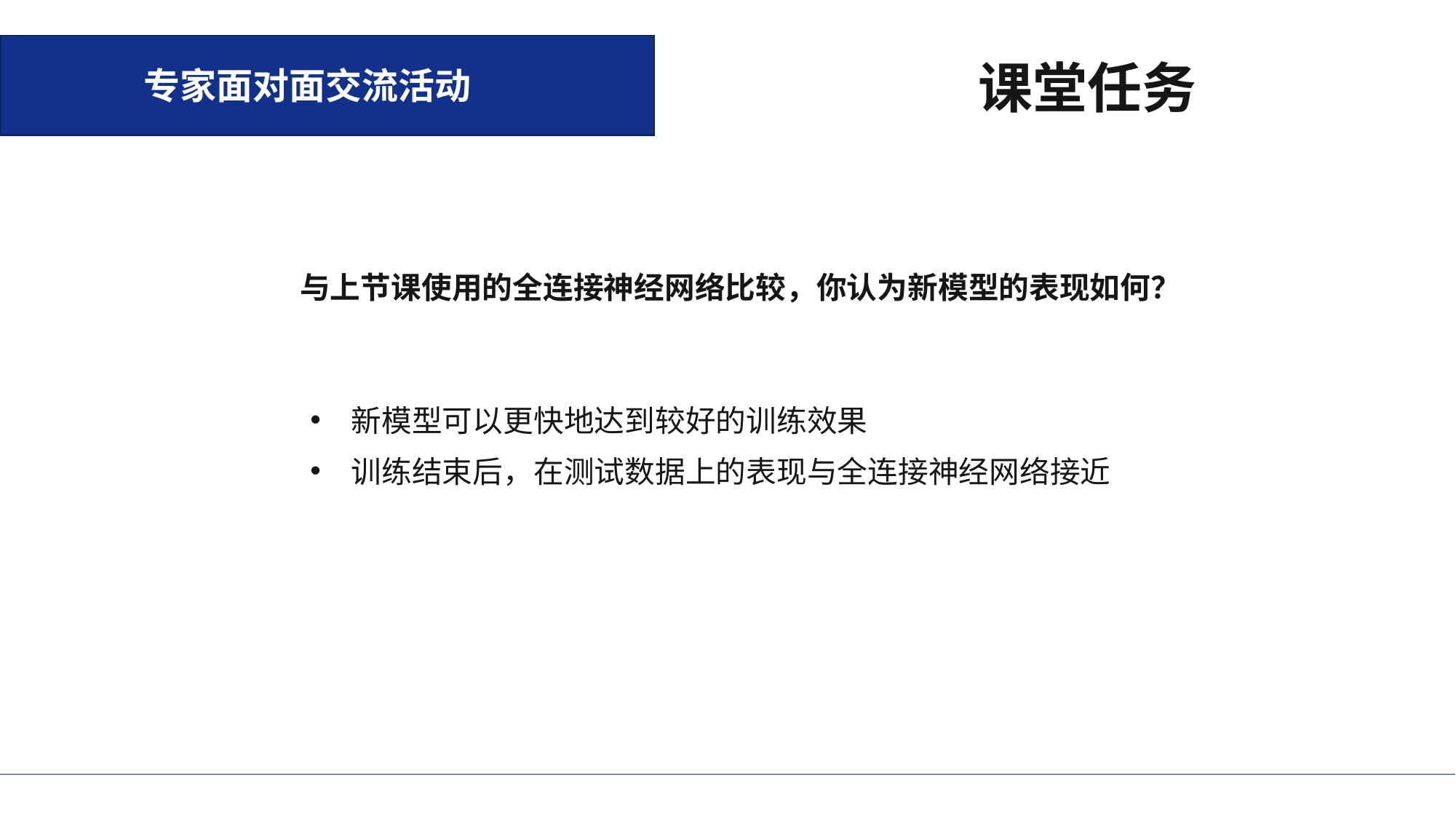

专家面对面交流活动
课堂任务

与上节课使用的全连接神经网络比较，你认为新模型的表现如何？
新模型可以更快地达到较好的训练效果
训练结束后，在测试数据上的表现与全连接神经网络接近